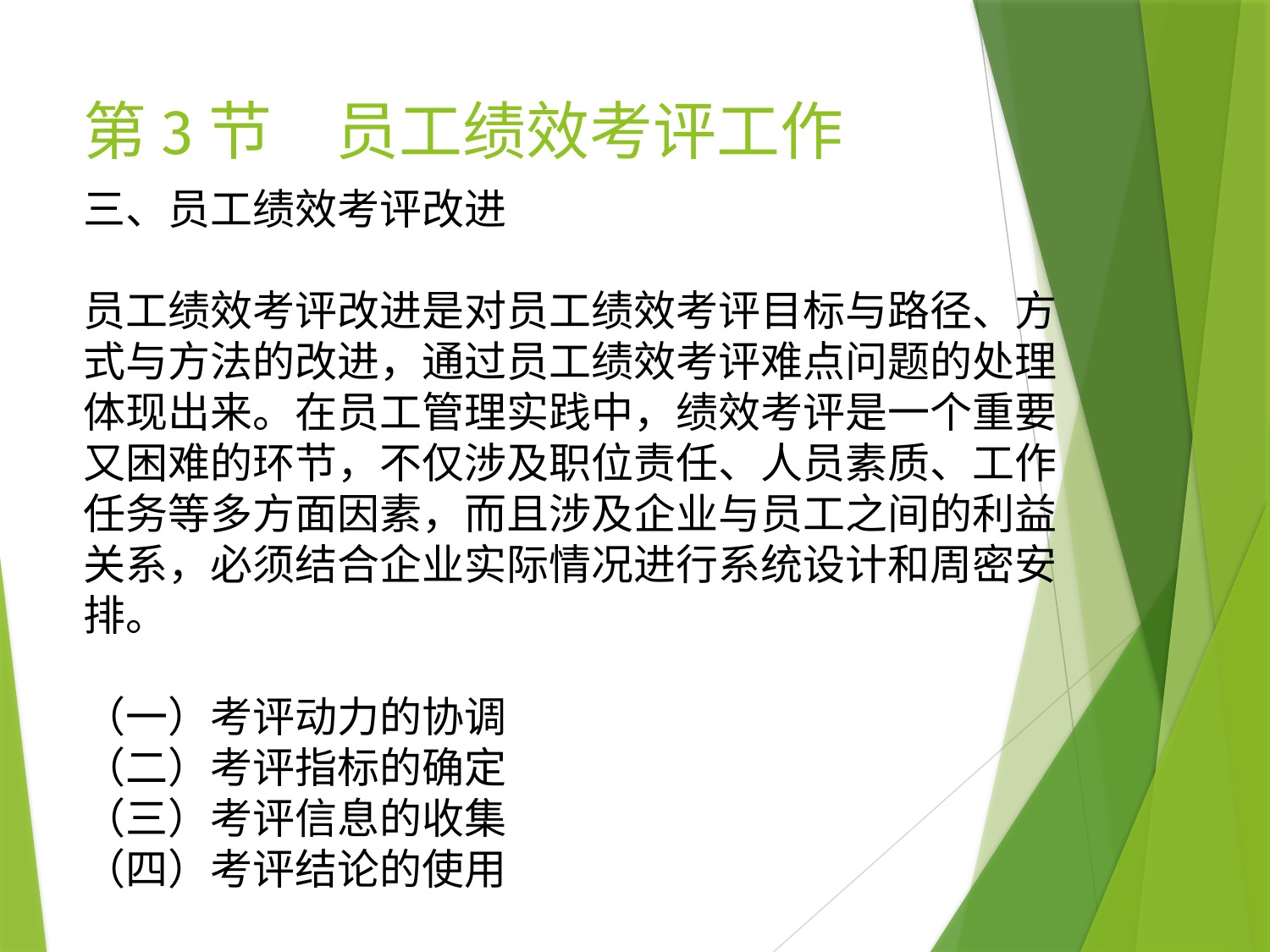

# 第3节　员工绩效考评工作
三、员工绩效考评改进

员工绩效考评改进是对员工绩效考评目标与路径、方式与方法的改进，通过员工绩效考评难点问题的处理体现出来。在员工管理实践中，绩效考评是一个重要又困难的环节，不仅涉及职位责任、人员素质、工作任务等多方面因素，而且涉及企业与员工之间的利益关系，必须结合企业实际情况进行系统设计和周密安排。

（一）考评动力的协调
（二）考评指标的确定
（三）考评信息的收集
（四）考评结论的使用